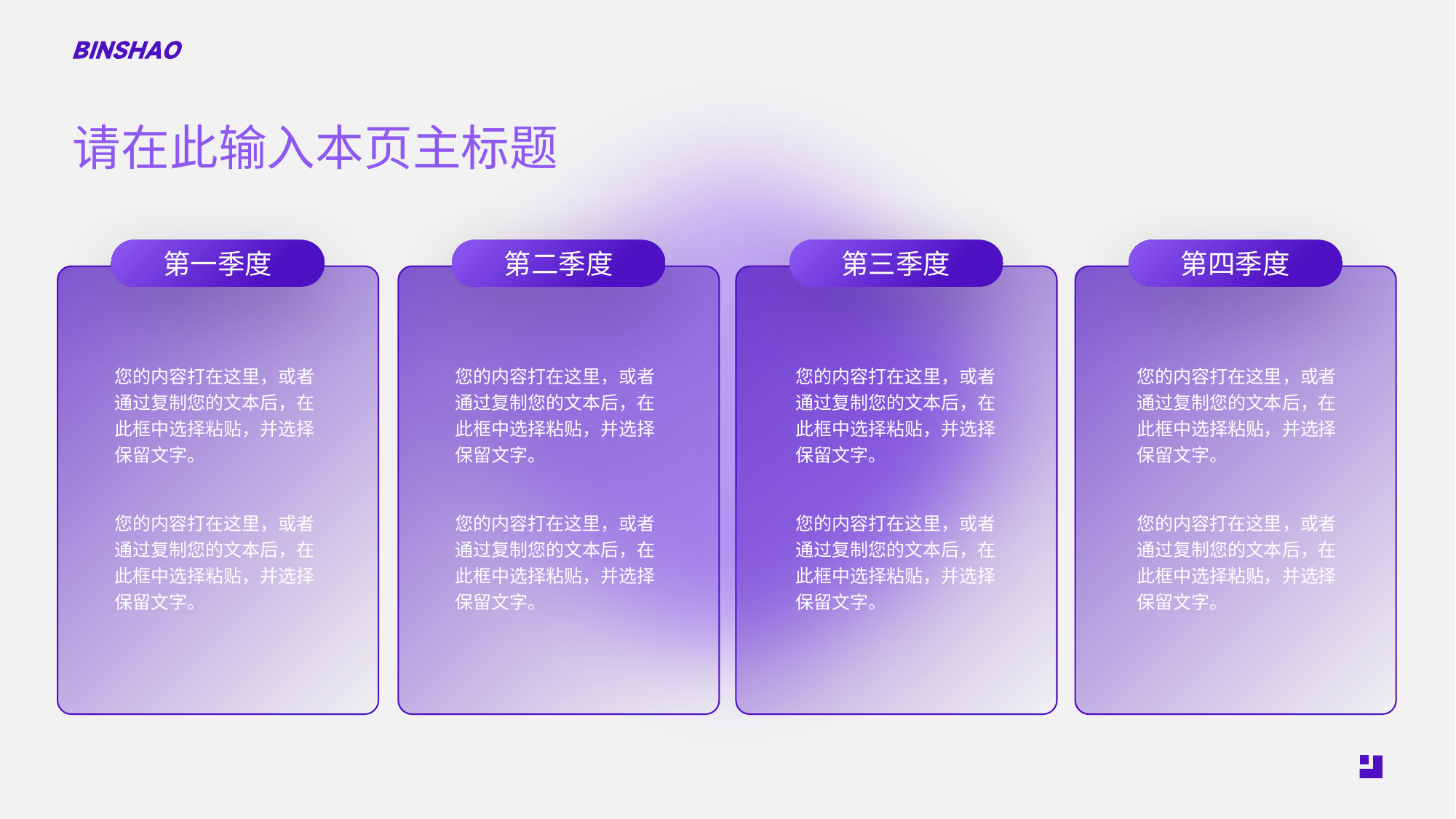

请在此输入本页主标题

第一季度

第二季度

第三季度

第四季度

您的内容打在这里，或者通过复制您的文本后，在此框中选择粘贴，并选择保留文字。
您的内容打在这里，或者通过复制您的文本后，在此框中选择粘贴，并选择保留文字。
您的内容打在这里，或者通过复制您的文本后，在此框中选择粘贴，并选择保留文字。
您的内容打在这里，或者通过复制您的文本后，在此框中选择粘贴，并选择保留文字。
您的内容打在这里，或者通过复制您的文本后，在此框中选择粘贴，并选择保留文字。
您的内容打在这里，或者通过复制您的文本后，在此框中选择粘贴，并选择保留文字。
您的内容打在这里，或者通过复制您的文本后，在此框中选择粘贴，并选择保留文字。
您的内容打在这里，或者通过复制您的文本后，在此框中选择粘贴，并选择保留文字。